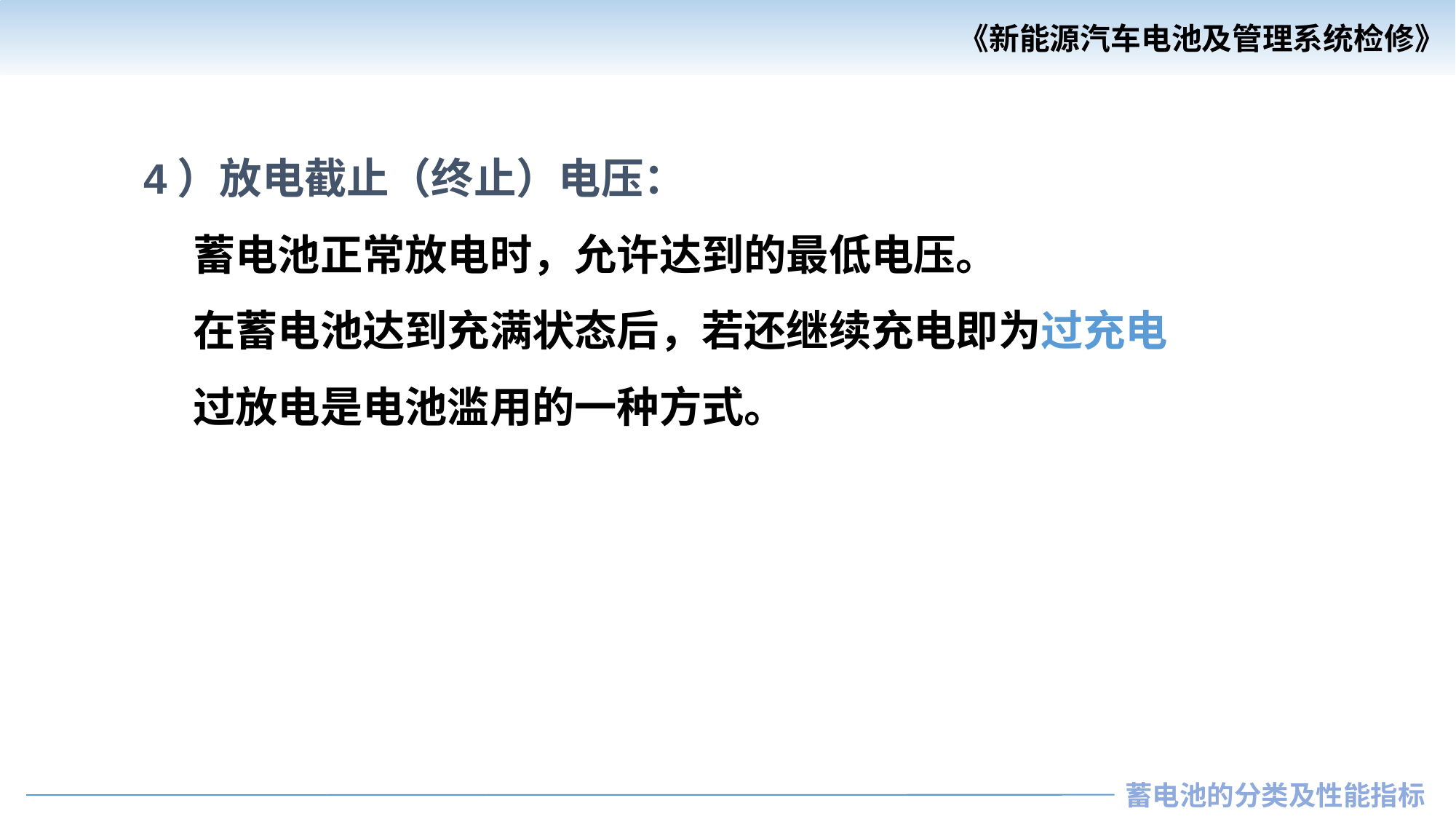

4）放电截止（终止）电压：
         蓄电池正常放电时，允许达到的最低电压。
         在蓄电池达到充满状态后，若还继续充电即为过充电
         过放电是电池滥用的一种方式。